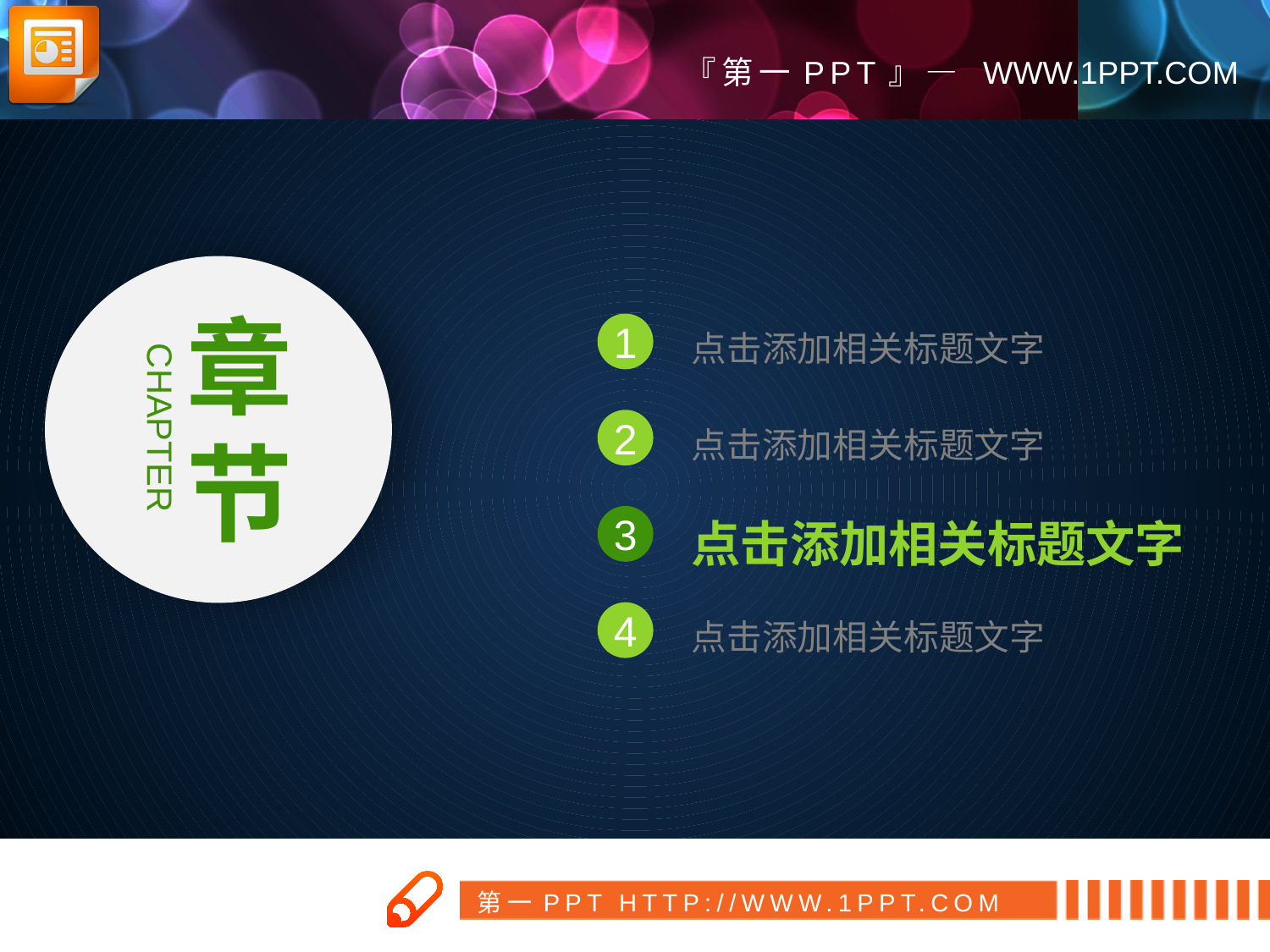

章节
1
点击添加相关标题文字
CHAPTER
2
点击添加相关标题文字
点击添加相关标题文字
3
4
点击添加相关标题文字